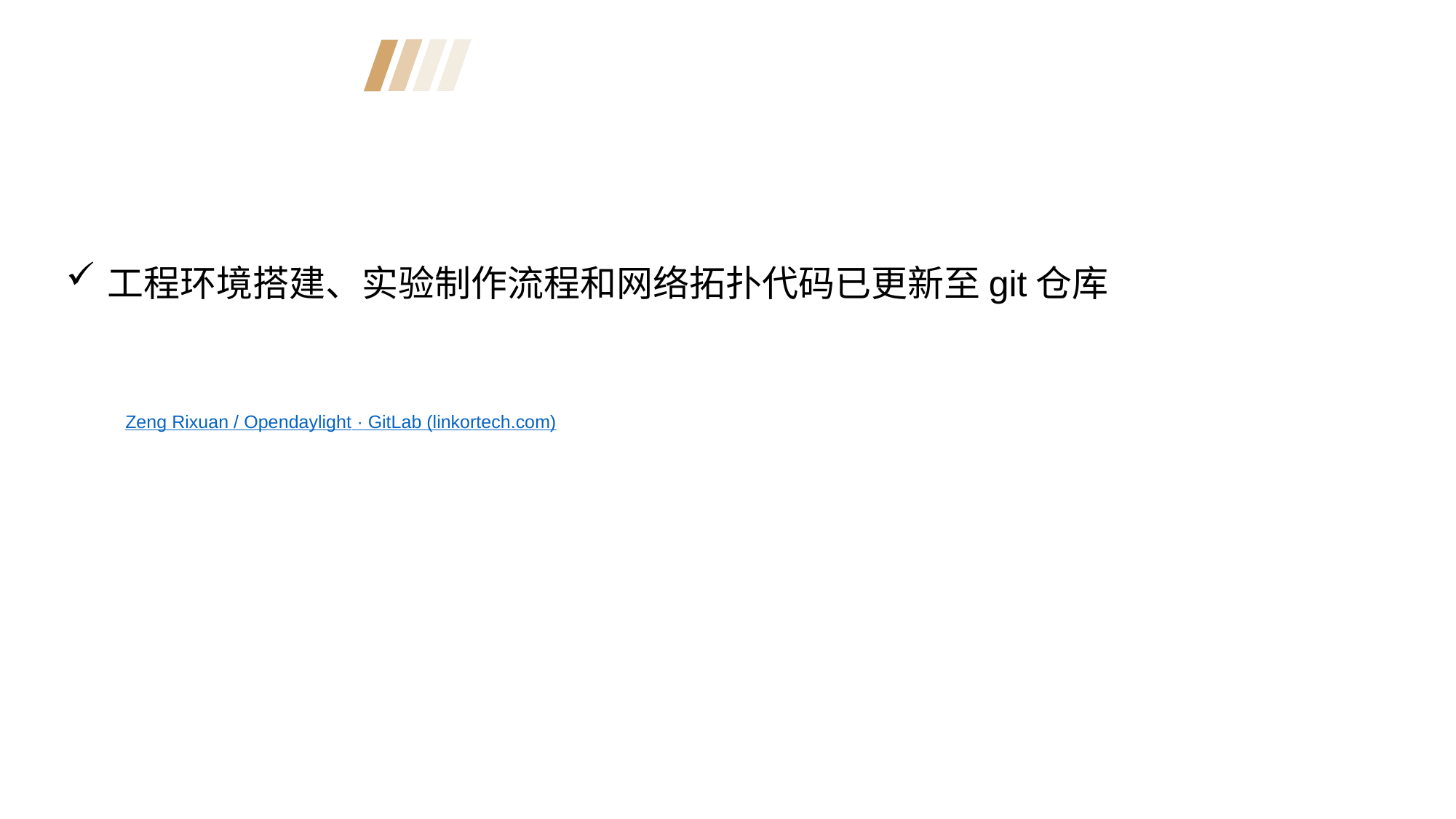

工程环境搭建、实验制作流程和网络拓扑代码已更新至git仓库
Zeng Rixuan / Opendaylight · GitLab (linkortech.com)